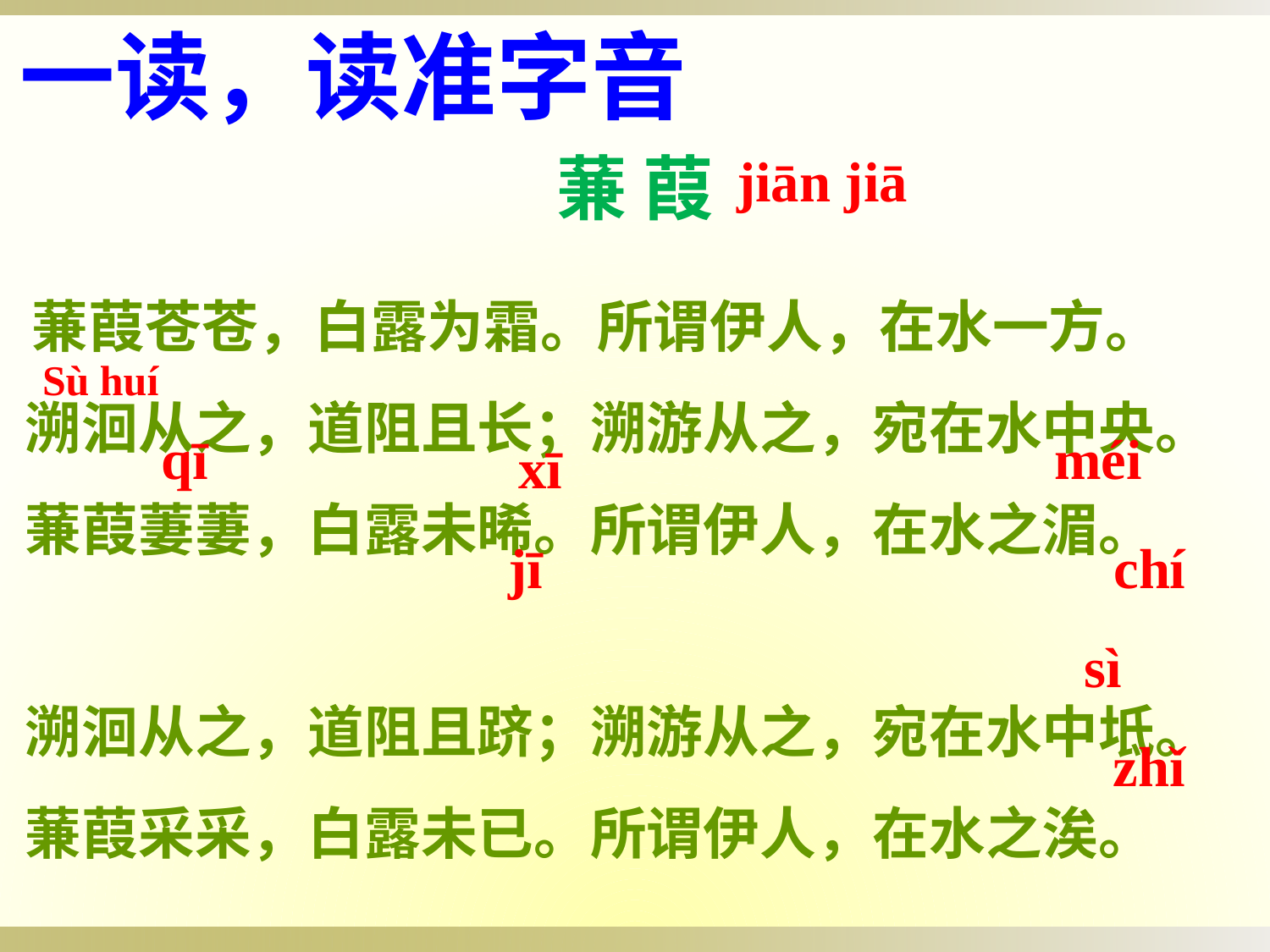

一读，读准字音
蒹 葭
 蒹葭苍苍，白露为霜。所谓伊人，在水一方。
 溯洄从之，道阻且长；溯游从之，宛在水中央。
 蒹葭萋萋，白露未晞。所谓伊人，在水之湄。　　
 溯洄从之，道阻且跻；溯游从之，宛在水中坻。
 蒹葭采采，白露未已。所谓伊人，在水之涘。　　
 溯洄从之，道阻且右；溯游从之，宛在水中沚。
jiān jiā
Sù huí
qī
méi
xī
jī
chí
sì
zhǐ